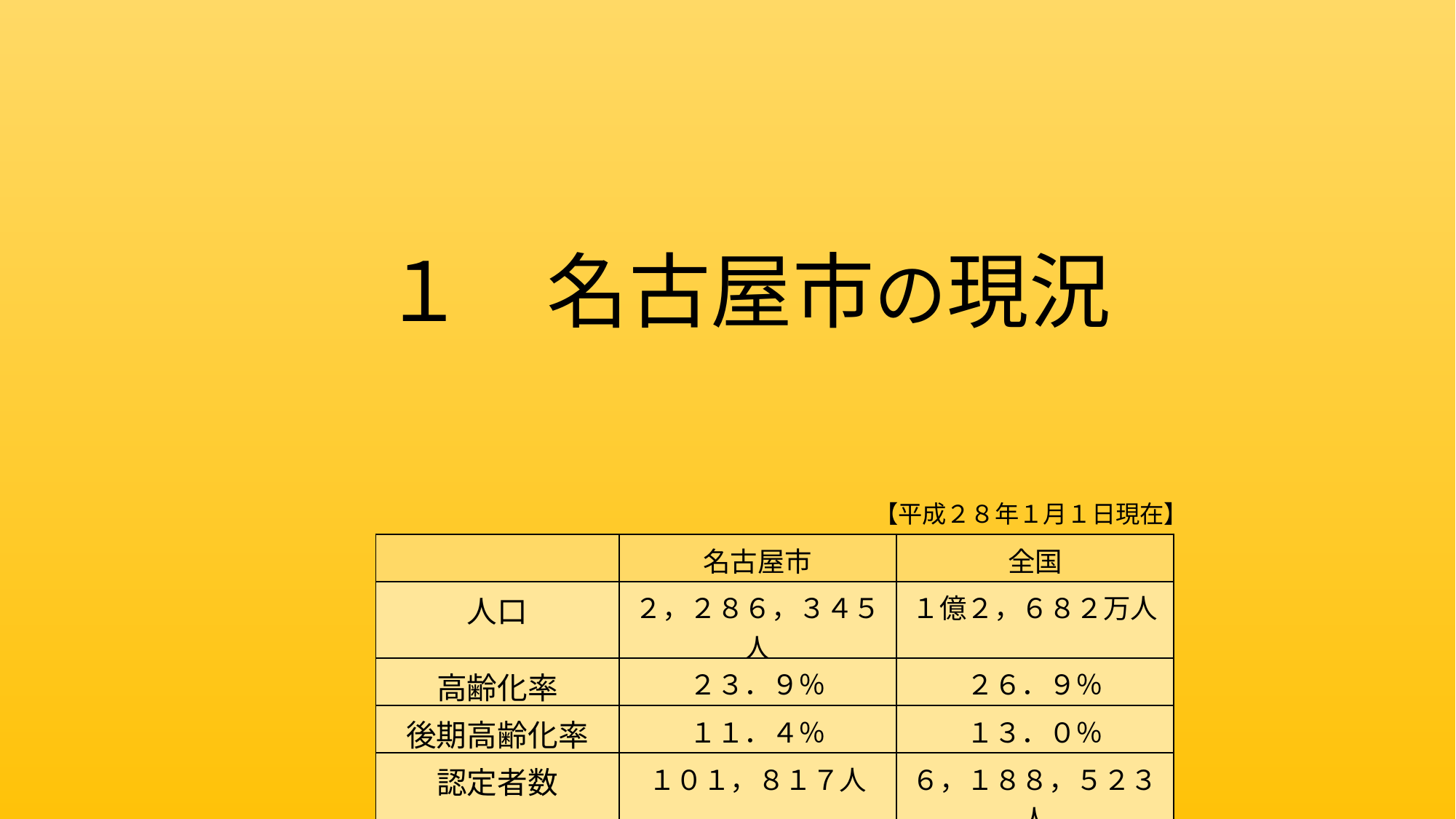

１　名古屋市の現況
【平成２８年１月１日現在】
|  | 名古屋市 | 全国 |
| --- | --- | --- |
| 人口 | ２，２８６，３４５人 | １億２，６８２万人 |
| 高齢化率 | ２３．９％ | ２６．９％ |
| 後期高齢化率 | １１．４％ | １３．０％ |
| 認定者数 | １０１，８１７人 | ６，１８８，５２３人 |